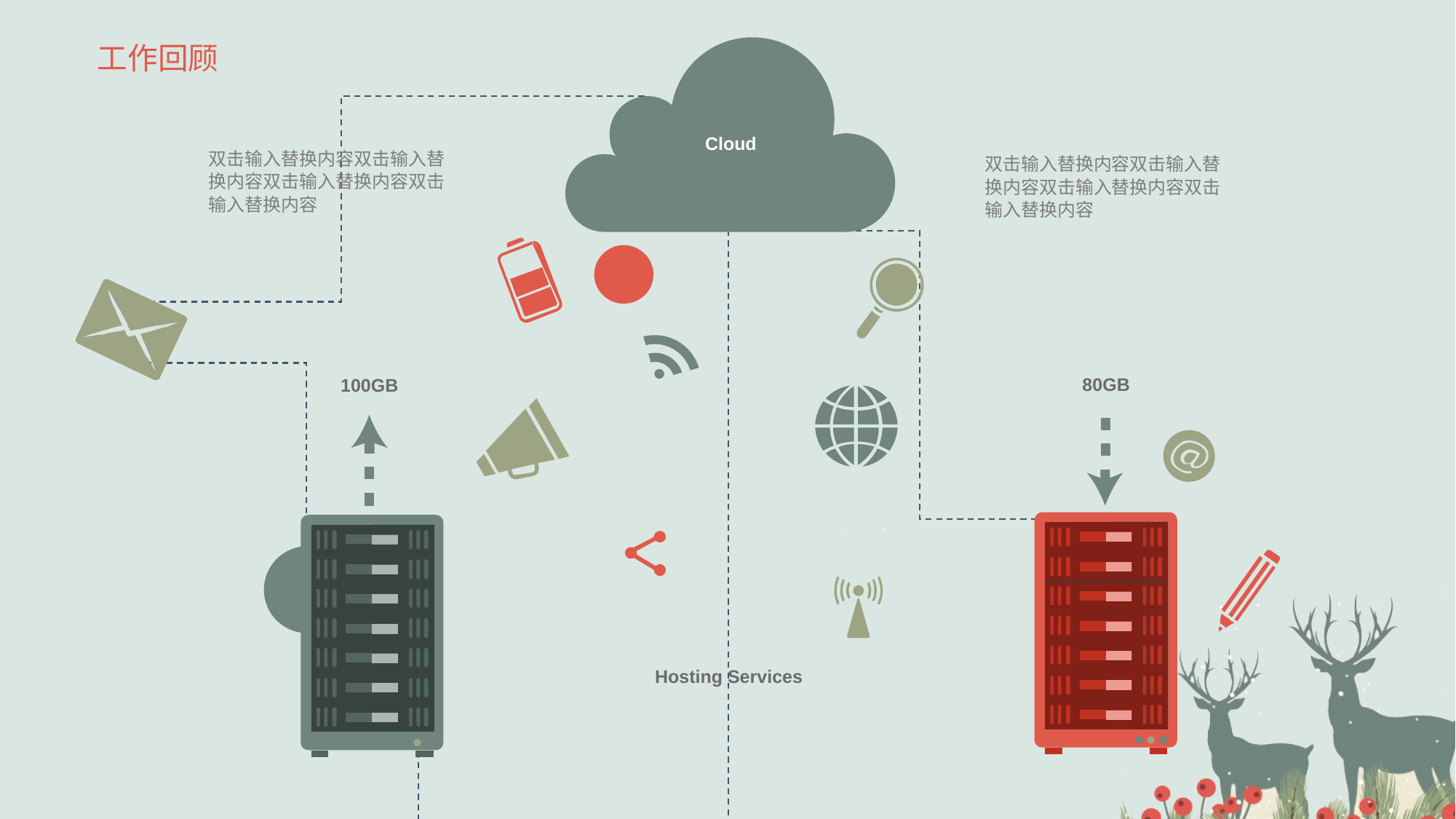

Cloud
双击输入替换内容双击输入替换内容双击输入替换内容双击输入替换内容
双击输入替换内容双击输入替换内容双击输入替换内容双击输入替换内容

80GB
100GB

Hosting Services